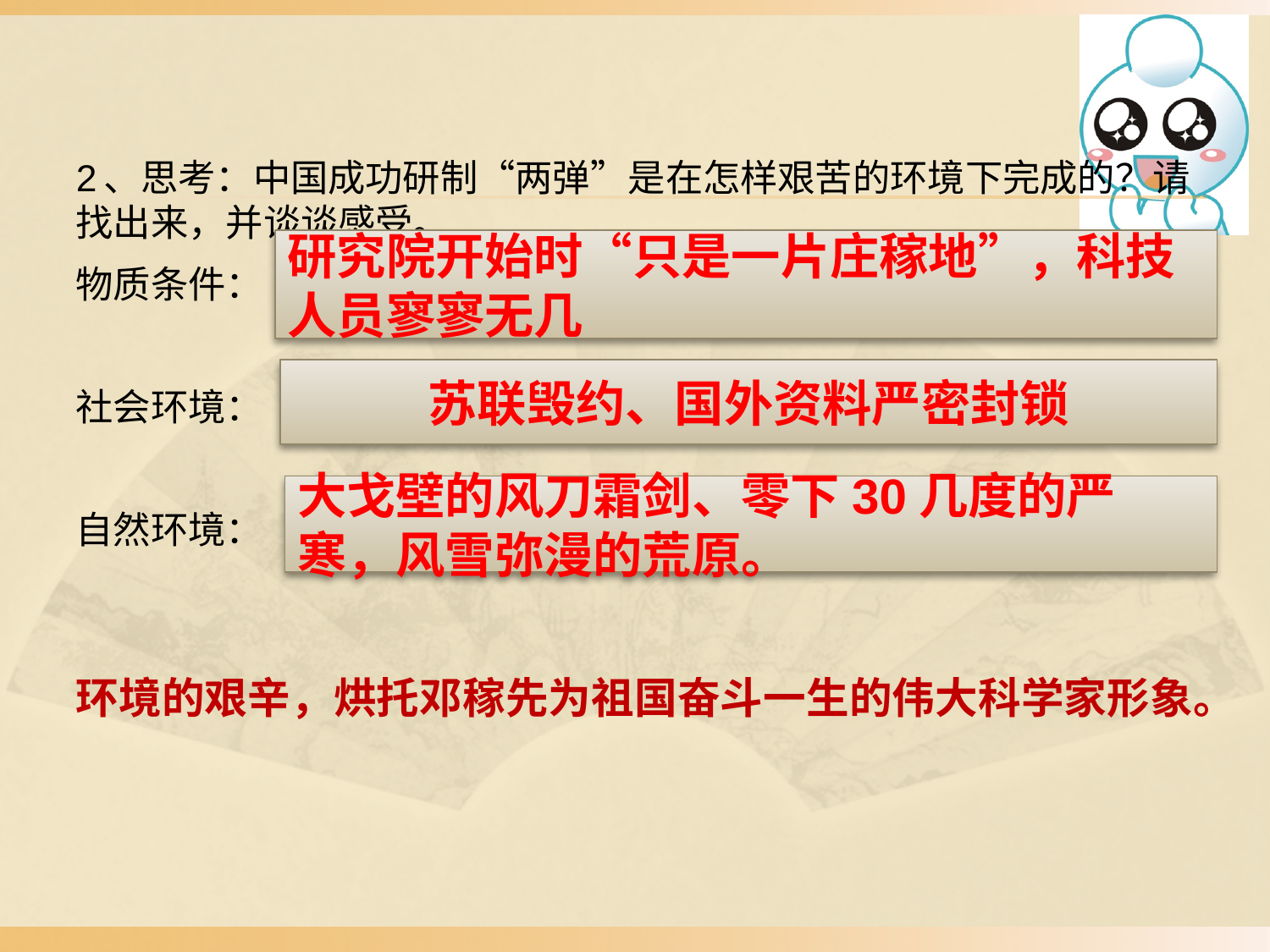

2、思考：中国成功研制“两弹”是在怎样艰苦的环境下完成的？请找出来，并谈谈感受。
物质条件：

社会环境：

自然环境：

环境的艰辛，烘托邓稼先为祖国奋斗一生的伟大科学家形象。

研究院开始时“只是一片庄稼地”，科技人员寥寥无几
苏联毁约、国外资料严密封锁
大戈壁的风刀霜剑、零下30几度的严寒，风雪弥漫的荒原。